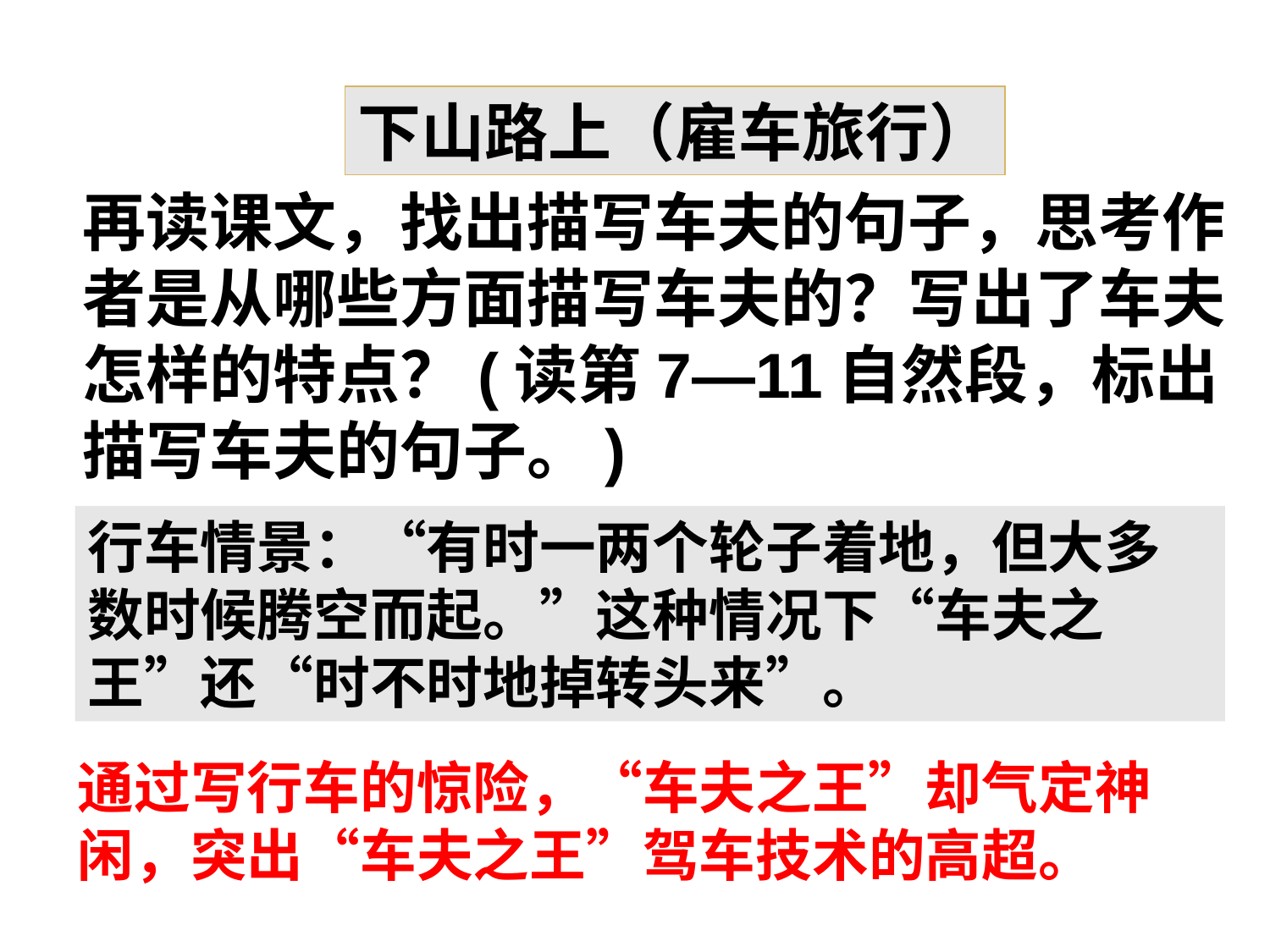

下山路上（雇车旅行）
再读课文，找出描写车夫的句子，思考作者是从哪些方面描写车夫的？写出了车夫怎样的特点？(读第7—11自然段，标出描写车夫的句子。)
行车情景：“有时一两个轮子着地，但大多数时候腾空而起。”这种情况下“车夫之王”还“时不时地掉转头来”。
通过写行车的惊险，“车夫之王”却气定神闲，突出“车夫之王”驾车技术的高超。